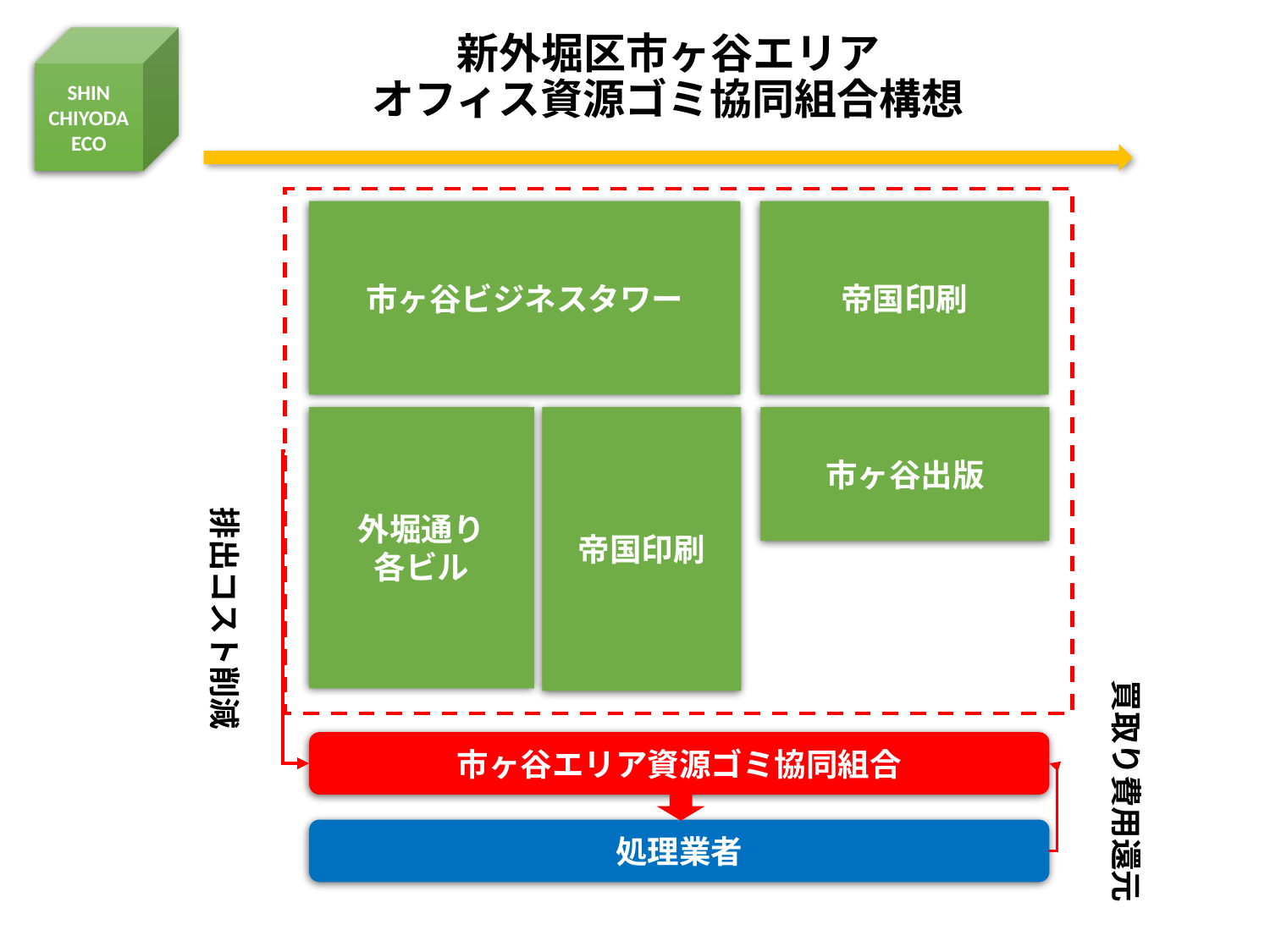

# 新外堀区市ヶ谷エリア オフィス資源ゴミ協同組合構想

帝国印刷
市ヶ谷ビジネスタワー
外堀通り
各ビル
帝国印刷
市ヶ谷出版
排出コスト削減
買取り費用還元
市ヶ谷エリア資源ゴミ協同組合

処理業者